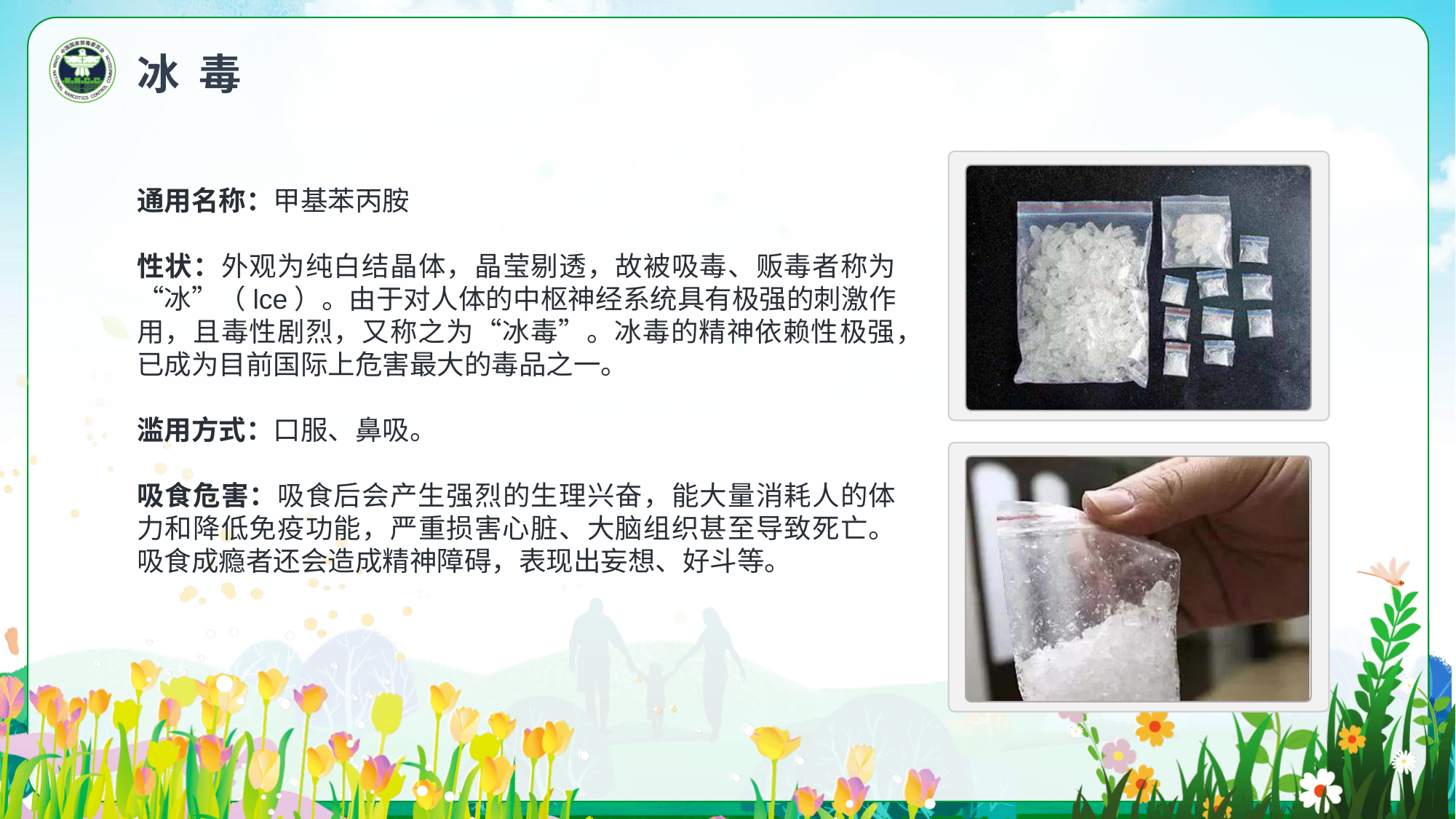

冰  毒

通用名称：甲基苯丙胺

性状：外观为纯白结晶体，晶莹剔透，故被吸毒、贩毒者称为“冰”（lce）。由于对人体的中枢神经系统具有极强的刺激作用，且毒性剧烈，又称之为“冰毒”。冰毒的精神依赖性极强，已成为目前国际上危害最大的毒品之一。

滥用方式：口服、鼻吸。

吸食危害：吸食后会产生强烈的生理兴奋，能大量消耗人的体力和降低免疫功能，严重损害心脏、大脑组织甚至导致死亡。吸食成瘾者还会造成精神障碍，表现出妄想、好斗等。